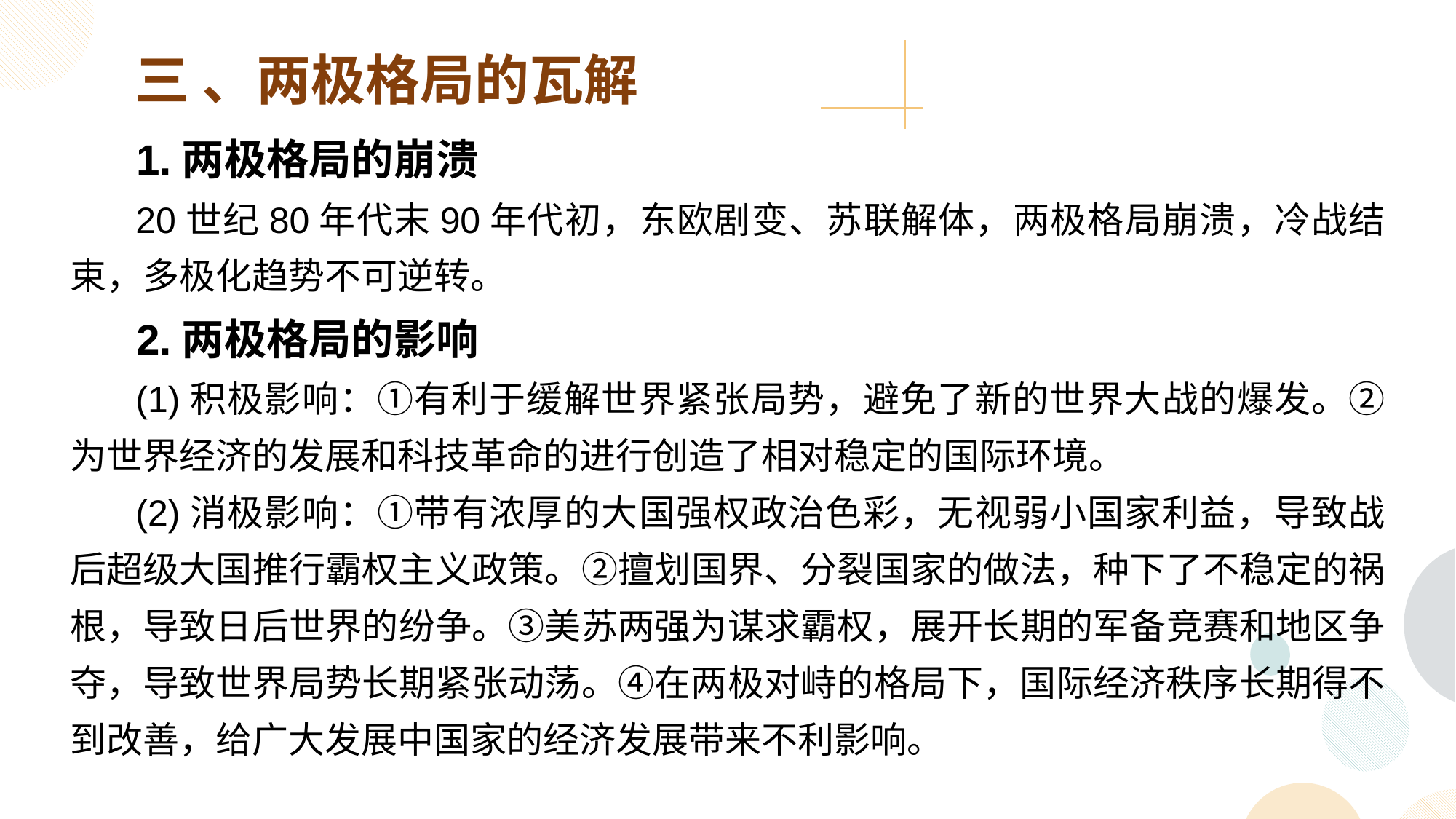

三 、两极格局的瓦解
 1.两极格局的崩溃
 20世纪80年代末90年代初，东欧剧变、苏联解体，两极格局崩溃，冷战结束，多极化趋势不可逆转。
 2.两极格局的影响
 (1)积极影响：①有利于缓解世界紧张局势，避免了新的世界大战的爆发。②为世界经济的发展和科技革命的进行创造了相对稳定的国际环境。
 (2)消极影响：①带有浓厚的大国强权政治色彩，无视弱小国家利益，导致战后超级大国推行霸权主义政策。②擅划国界、分裂国家的做法，种下了不稳定的祸根，导致日后世界的纷争。③美苏两强为谋求霸权，展开长期的军备竞赛和地区争夺，导致世界局势长期紧张动荡。④在两极对峙的格局下，国际经济秩序长期得不到改善，给广大发展中国家的经济发展带来不利影响。